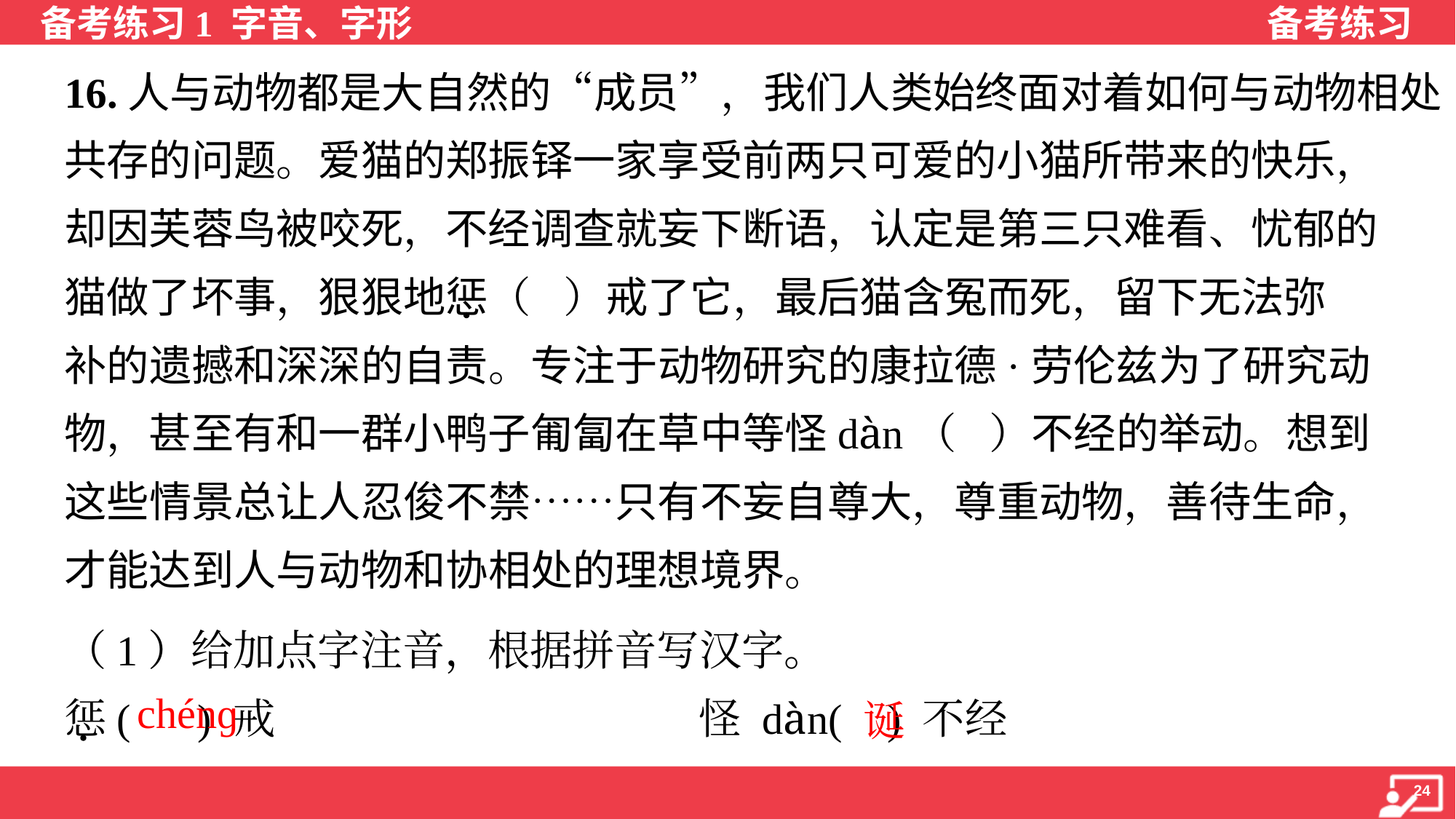

16.人与动物都是大自然的“成员”，我们人类始终面对着如何与动物相处
共存的问题。爱猫的郑振铎一家享受前两只可爱的小猫所带来的快乐，
却因芙蓉鸟被咬死，不经调查就妄下断语，认定是第三只难看、忧郁的
猫做了坏事，狠狠地惩（   ）戒了它，最后猫含冤而死，留下无法弥
补的遗撼和深深的自责。专注于动物研究的康拉德·劳伦兹为了研究动
物，甚至有和一群小鸭子匍匐在草中等怪dàn（   ）不经的举动。想到
这些情景总让人忍俊不禁……只有不妄自尊大，尊重动物，善待生命，
才能达到人与动物和协相处的理想境界。

（1）给加点字注音，根据拼音写汉字。
惩(      ) 戒	怪 dàn(    ) 不经
chénɡ
诞